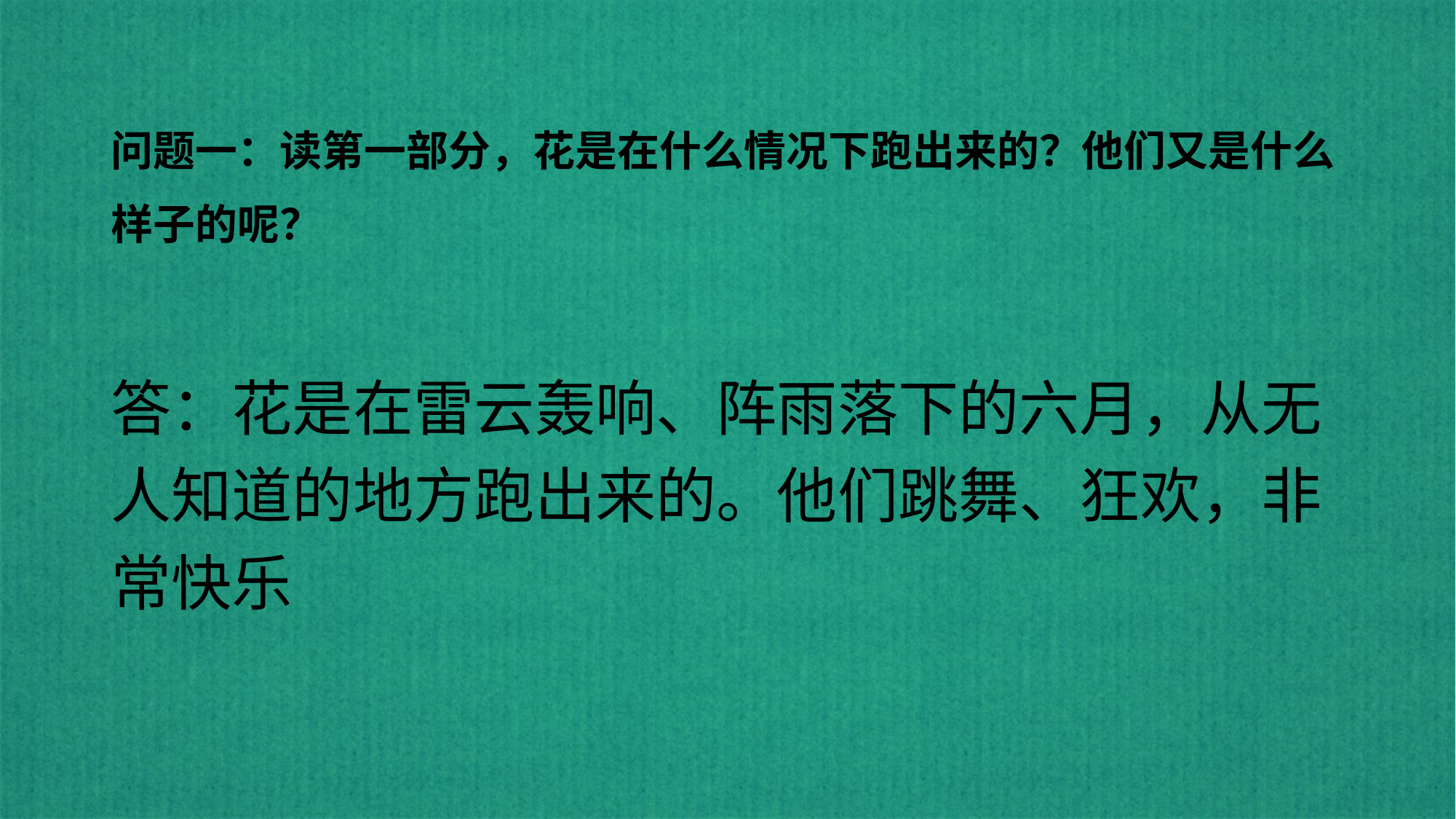

# 问题一：读第一部分，花是在什么情况下跑出来的？他们又是什么样子的呢？
答：花是在雷云轰响、阵雨落下的六月，从无人知道的地方跑出来的。他们跳舞、狂欢，非常快乐